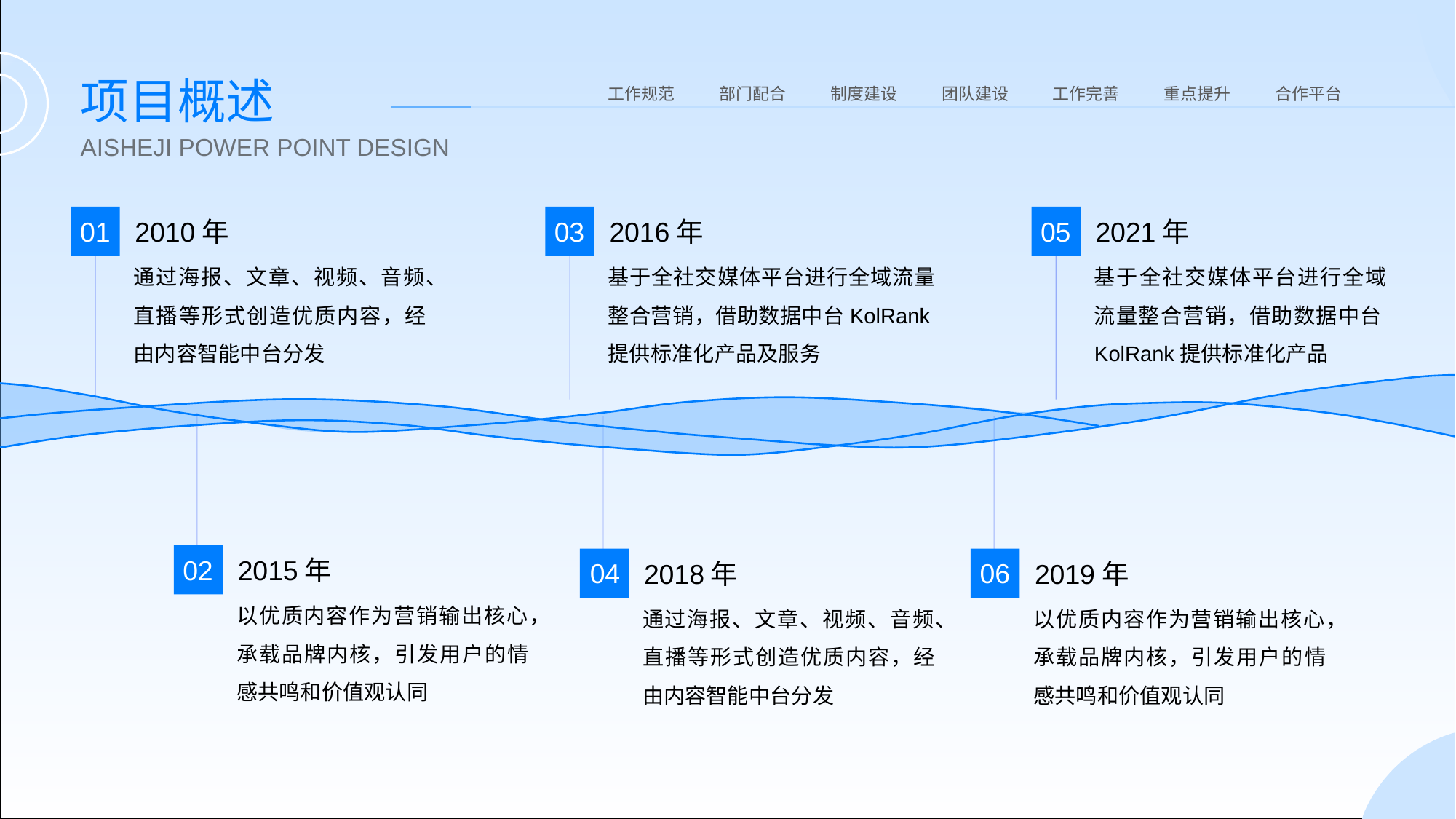

项目概述
工作规范
部门配合
制度建设
团队建设
工作完善
重点提升
合作平台
AISHEJI POWER POINT DESIGN

01
2010年
通过海报、文章、视频、音频、直播等形式创造优质内容，经由内容智能中台分发

03
2016年
基于全社交媒体平台进行全域流量整合营销，借助数据中台KolRank提供标准化产品及服务

05
2021年
基于全社交媒体平台进行全域流量整合营销，借助数据中台KolRank提供标准化产品

02
2015年
以优质内容作为营销输出核心，承载品牌内核，引发用户的情感共鸣和价值观认同

04
2018年
通过海报、文章、视频、音频、直播等形式创造优质内容，经由内容智能中台分发

06
2019年
以优质内容作为营销输出核心，承载品牌内核，引发用户的情感共鸣和价值观认同